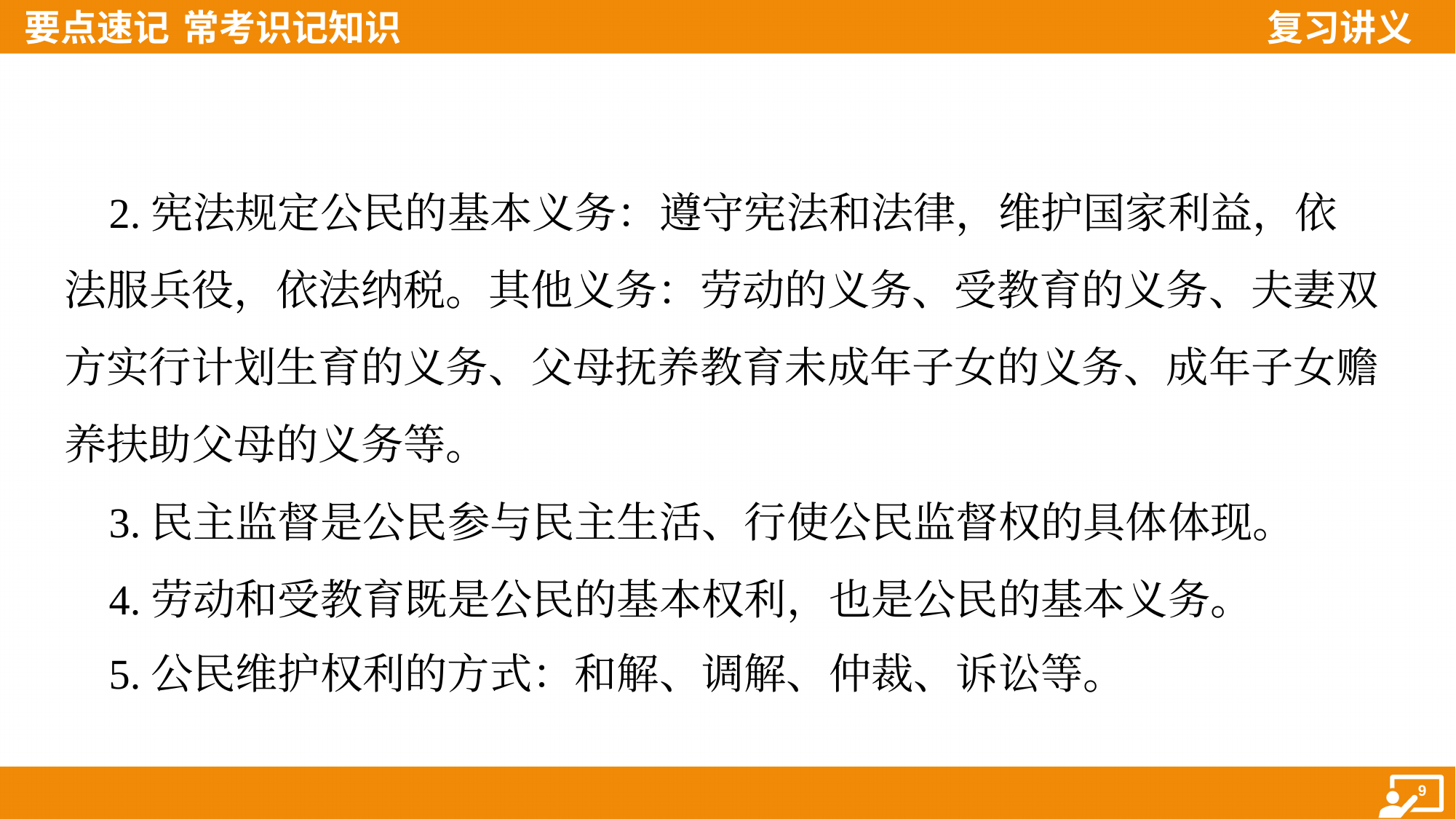

2.宪法规定公民的基本义务：遵守宪法和法律，维护国家利益，依
法服兵役，依法纳税。其他义务：劳动的义务、受教育的义务、夫妻双
方实行计划生育的义务、父母抚养教育未成年子女的义务、成年子女赡
养扶助父母的义务等。
    3.民主监督是公民参与民主生活、行使公民监督权的具体体现。
    4.劳动和受教育既是公民的基本权利，也是公民的基本义务。
    5.公民维护权利的方式：和解、调解、仲裁、诉讼等。